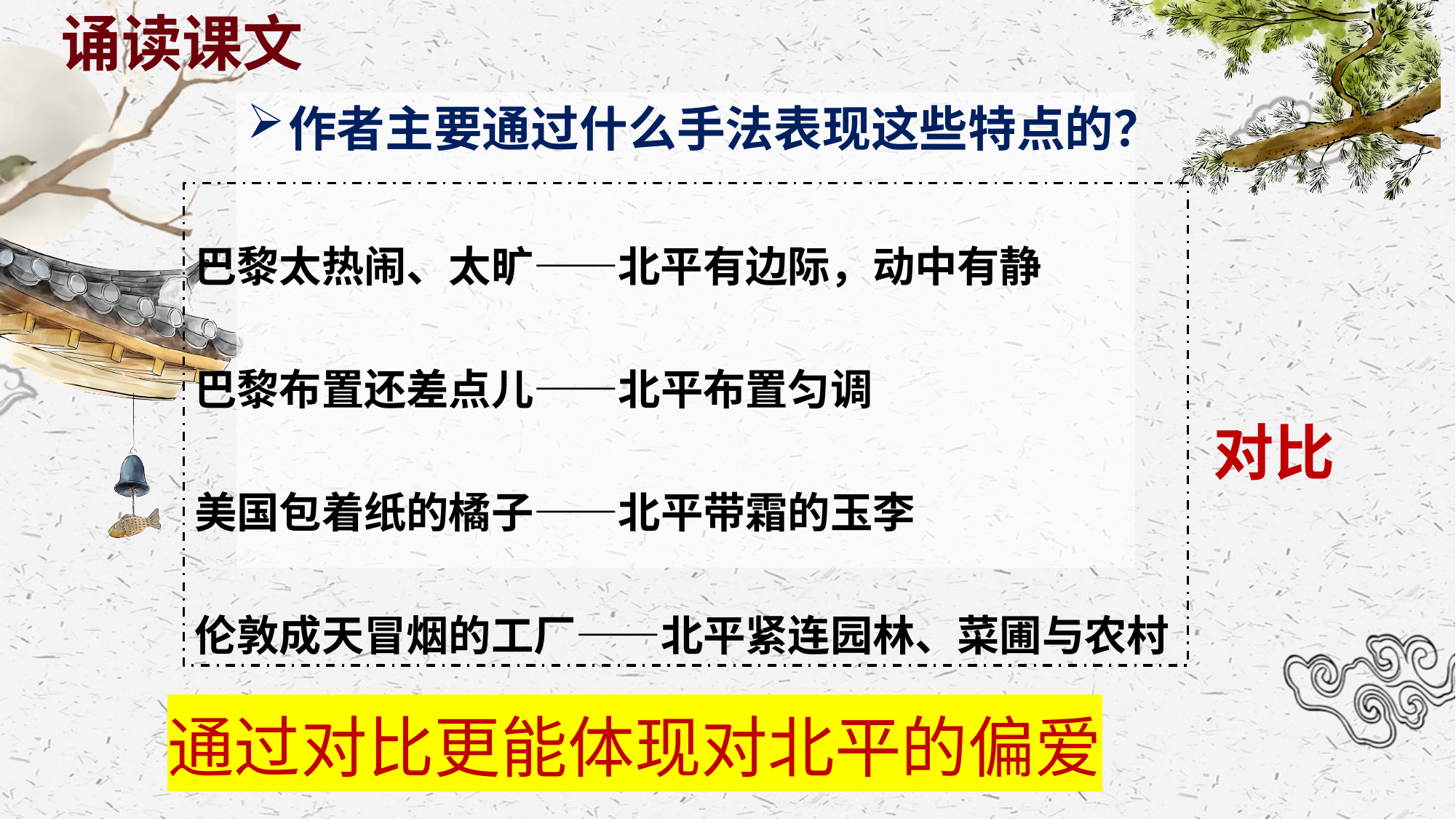

诵读课文
作者主要通过什么手法表现这些特点的？
巴黎太热闹、太旷——北平有边际，动中有静
巴黎布置还差点儿——北平布置匀调
美国包着纸的橘子——北平带霜的玉李
伦敦成天冒烟的工厂——北平紧连园林、菜圃与农村
对比
通过对比更能体现对北平的偏爱